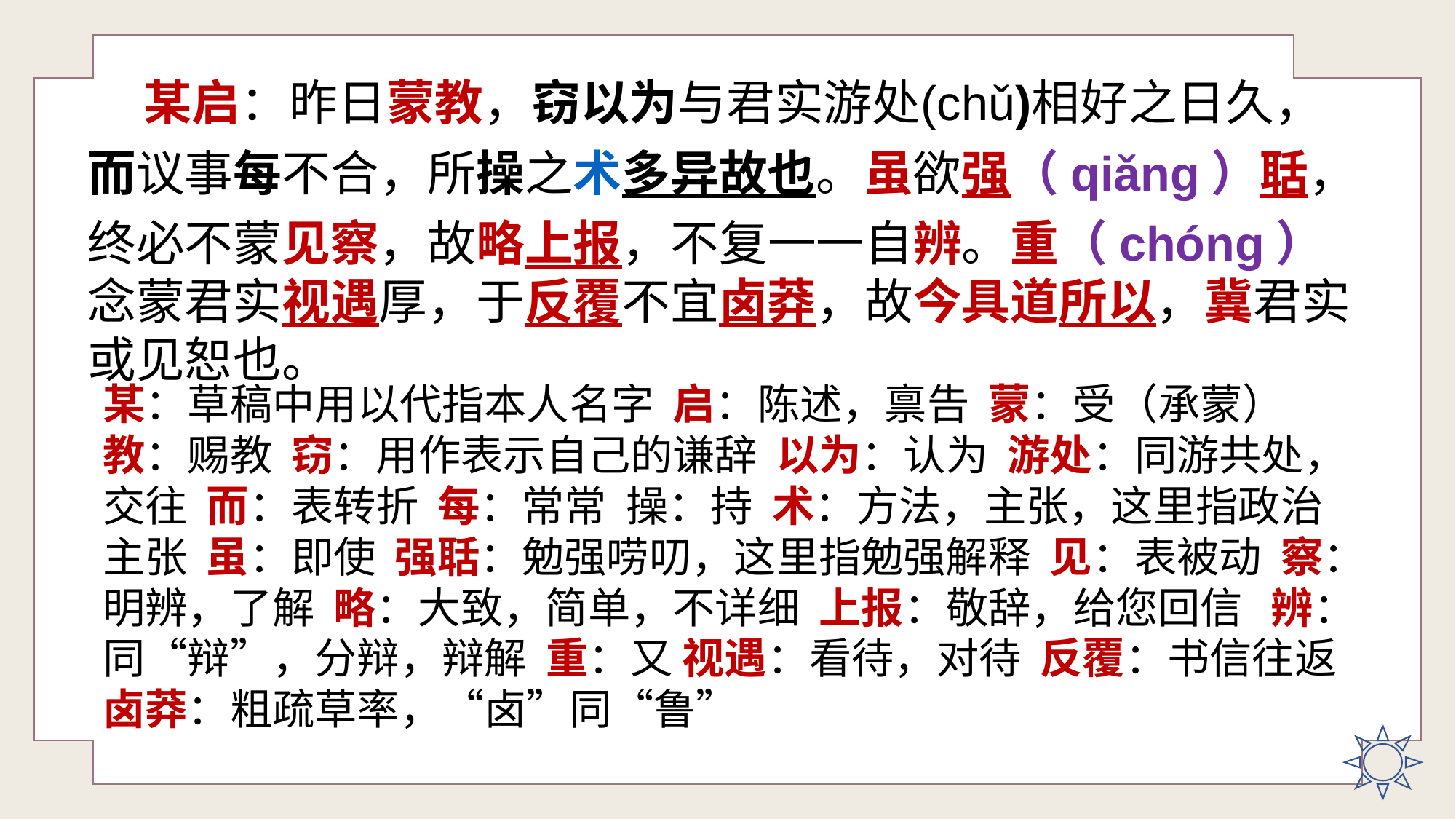

某启：昨日蒙教，窃以为与君实游处(chǔ)相好之日久，而议事每不合，所操之术多异故也。虽欲强（qiǎng）聒，终必不蒙见察，故略上报，不复一一自辨。重（chóng）念蒙君实视遇厚，于反覆不宜卤莽，故今具道所以，冀君实或见恕也。
某：草稿中用以代指本人名字  启：陈述，禀告  蒙：受（承蒙）
教：赐教  窃：用作表示自己的谦辞  以为：认为  游处：同游共处，交往  而：表转折  每：常常  操：持  术：方法，主张，这里指政治主张  虽：即使  强聒：勉强唠叨，这里指勉强解释  见：表被动  察：明辨，了解  略：大致，简单，不详细  上报：敬辞，给您回信   辨：同“辩”，分辩，辩解  重：又 视遇：看待，对待  反覆：书信往返  卤莽：粗疏草率，“卤”同“鲁”